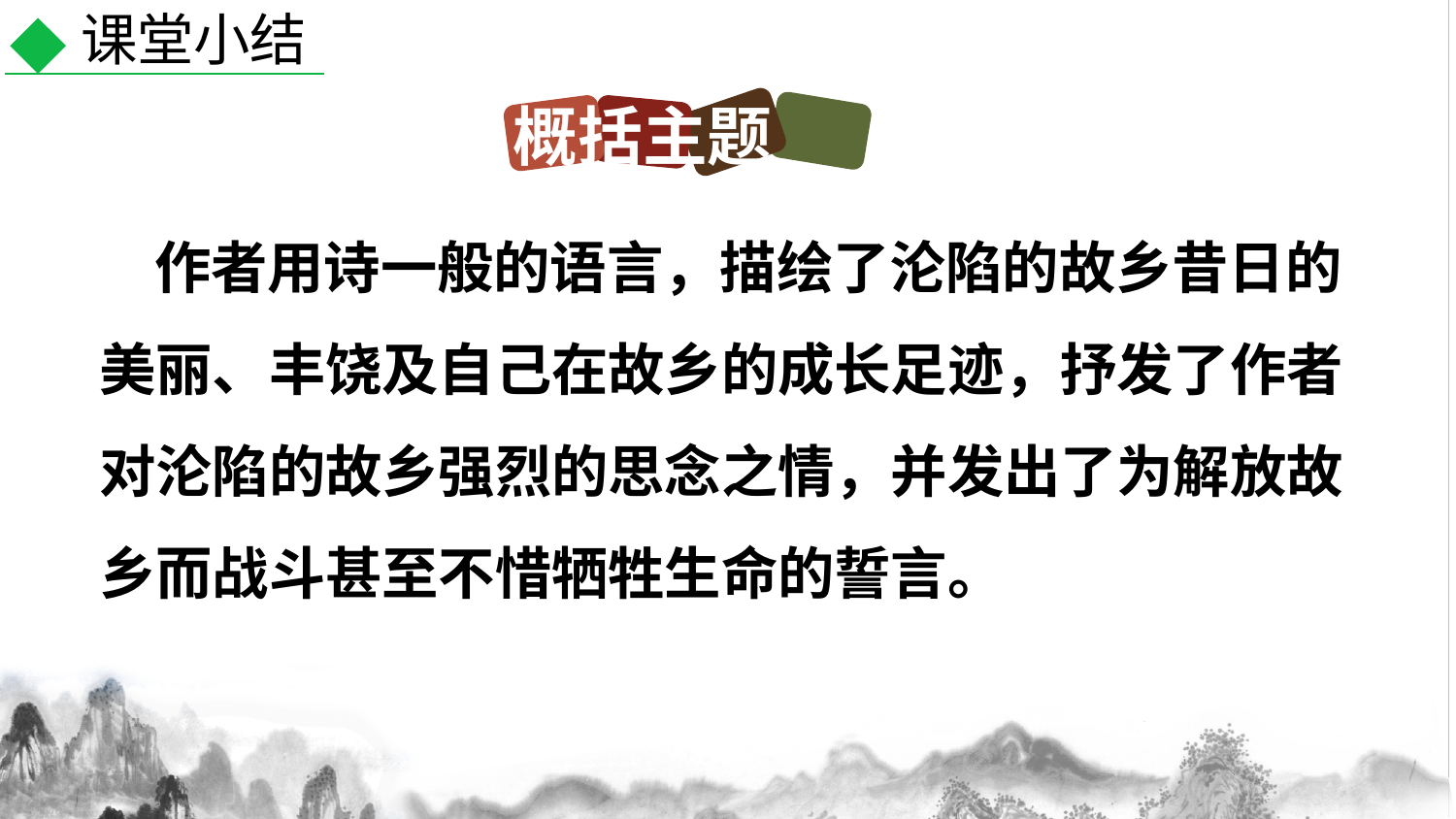

课堂小结

概括主题

    作者用诗一般的语言，描绘了沦陷的故乡昔日的美丽、丰饶及自己在故乡的成长足迹，抒发了作者对沦陷的故乡强烈的思念之情，并发出了为解放故乡而战斗甚至不惜牺牲生命的誓言。